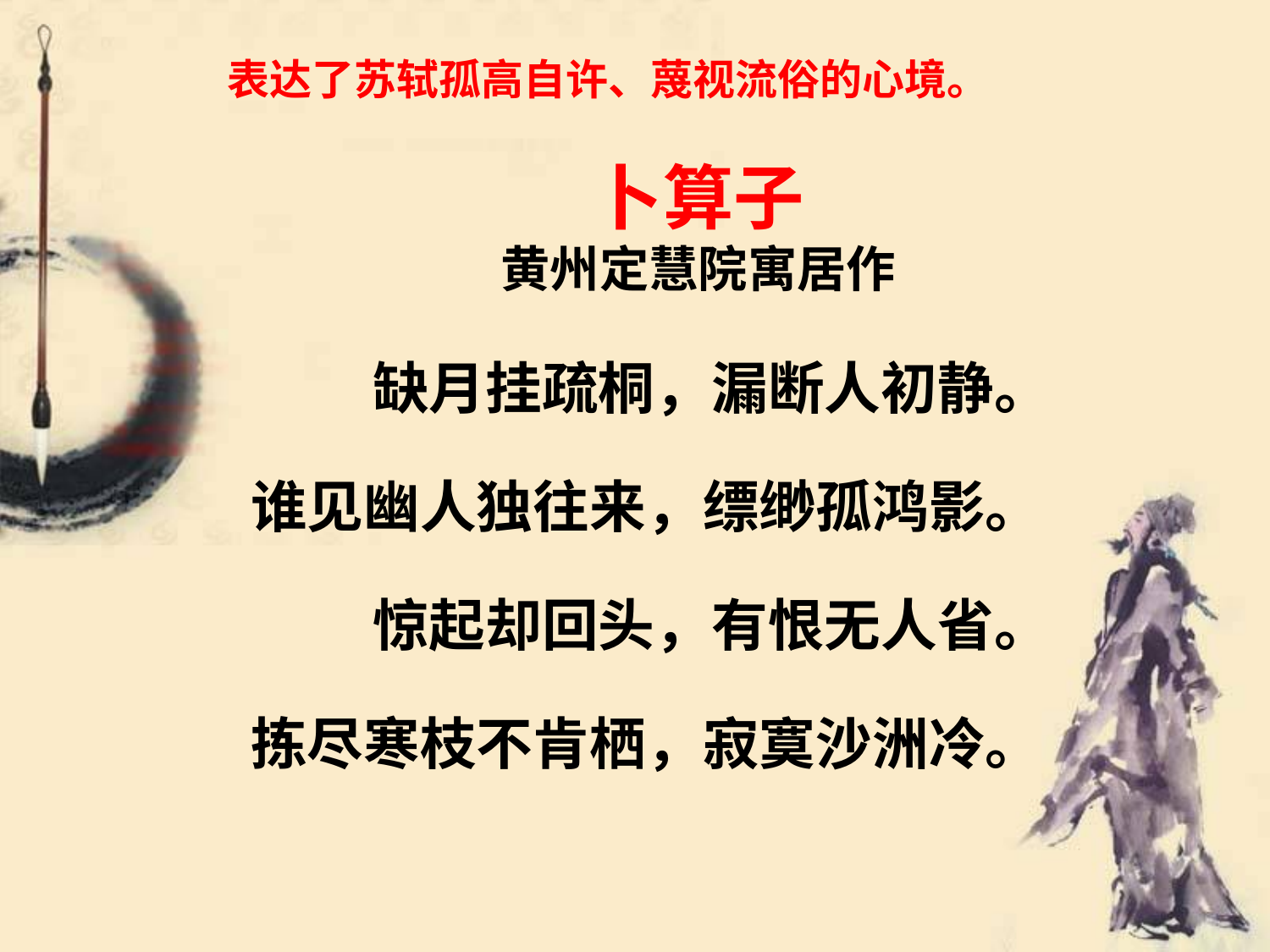

表达了苏轼孤高自许、蔑视流俗的心境。
# 卜算子 黄州定慧院寓居作
　　　缺月挂疏桐，漏断人初静。谁见幽人独往来，缥缈孤鸿影。
　　　惊起却回头，有恨无人省。拣尽寒枝不肯栖，寂寞沙洲冷。